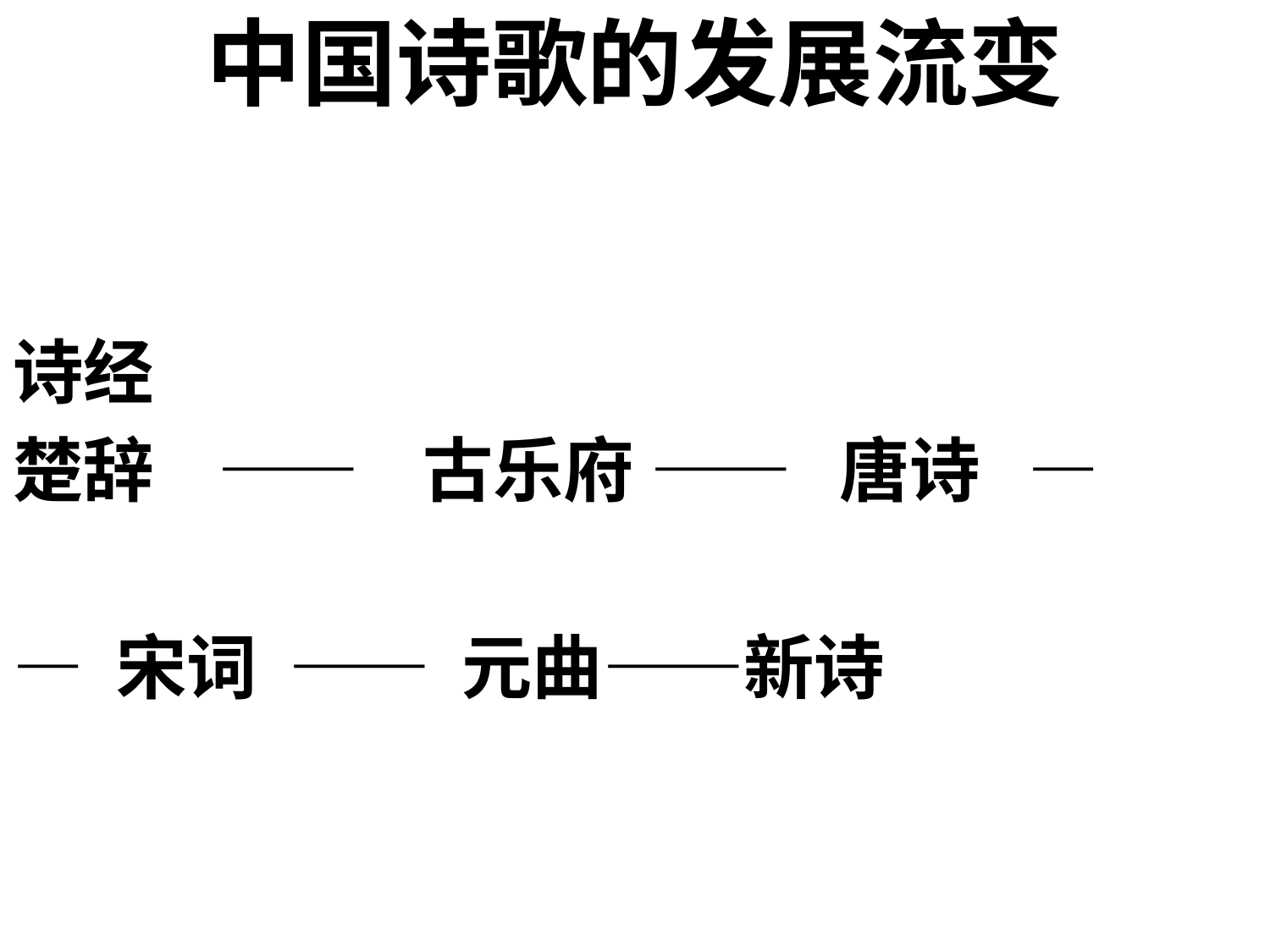

# 中国诗歌的发展流变

诗经
楚辞    ——    古乐府 ——   唐诗   —

— 宋词  ——  元曲——新诗
3